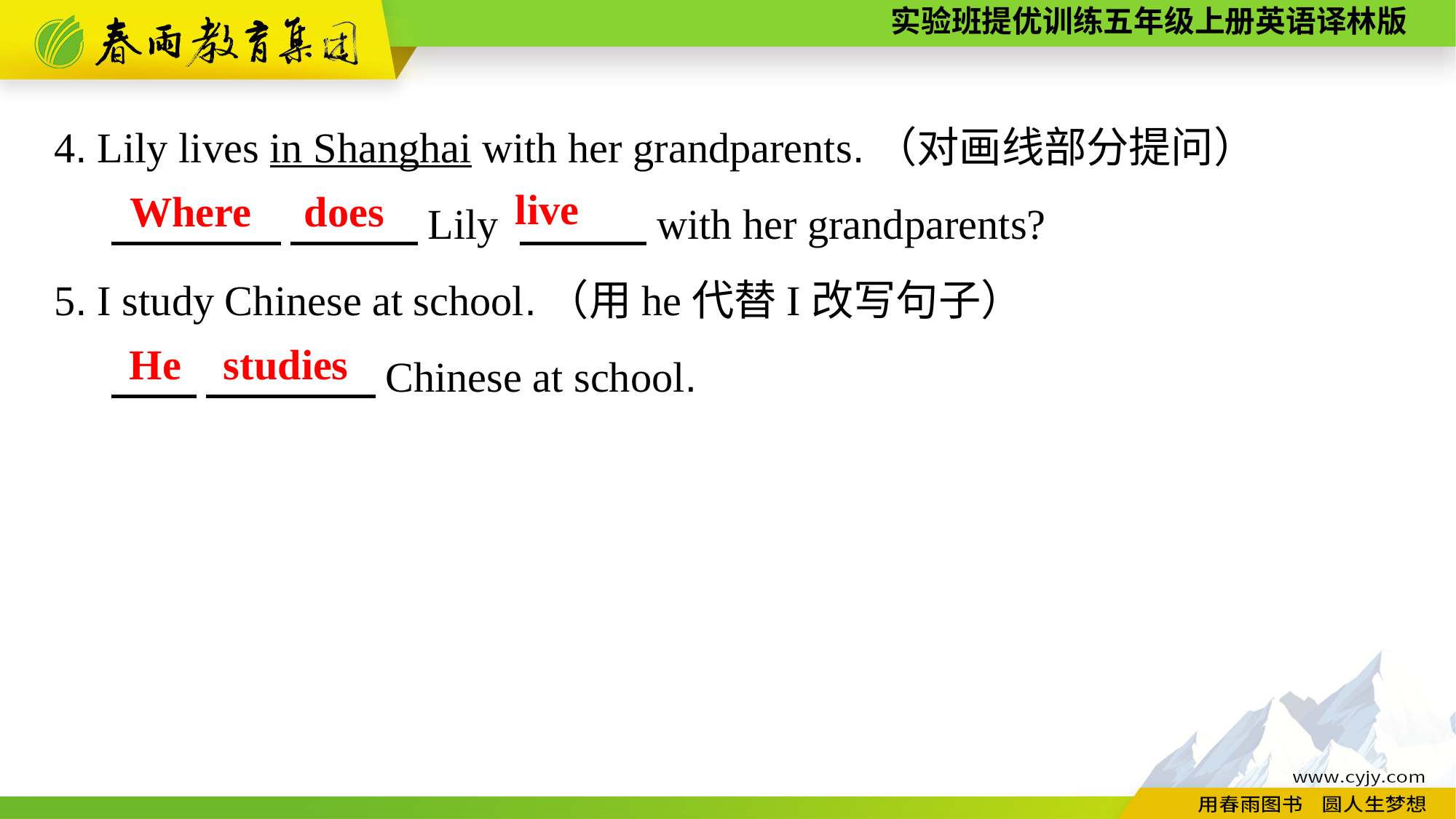

4. Lily lives in Shanghai with her grandparents.（对画线部分提问）
     　　　　 　　　Lily 　　　with her grandparents?
5. I study Chinese at school.（用he代替I改写句子）
     　　 　　　　Chinese at school.
live
Where     does
He    studies